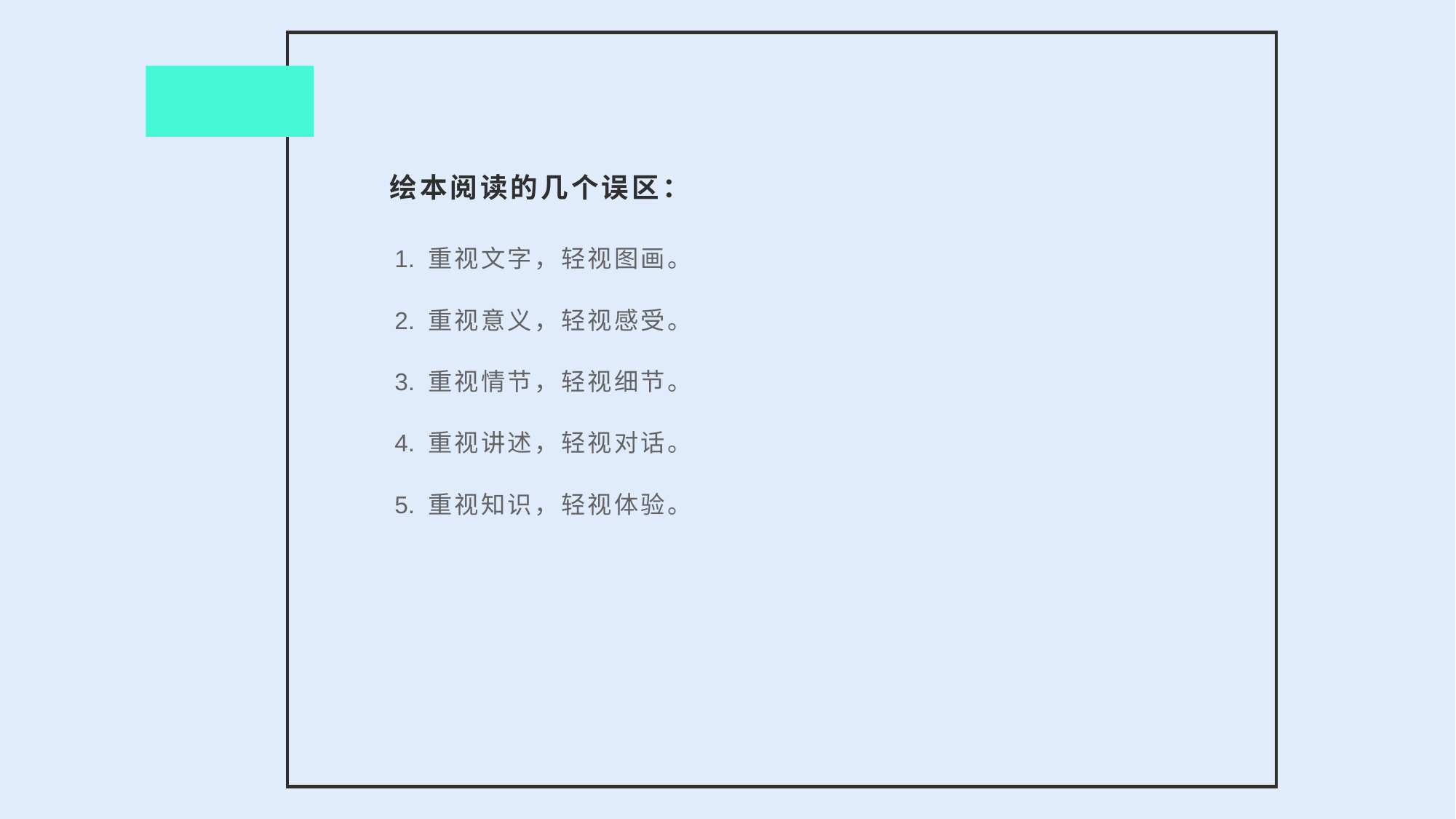

绘本阅读的几个误区：
重视文字，轻视图画。
重视意义，轻视感受。
重视情节，轻视细节。
重视讲述，轻视对话。
重视知识，轻视体验。